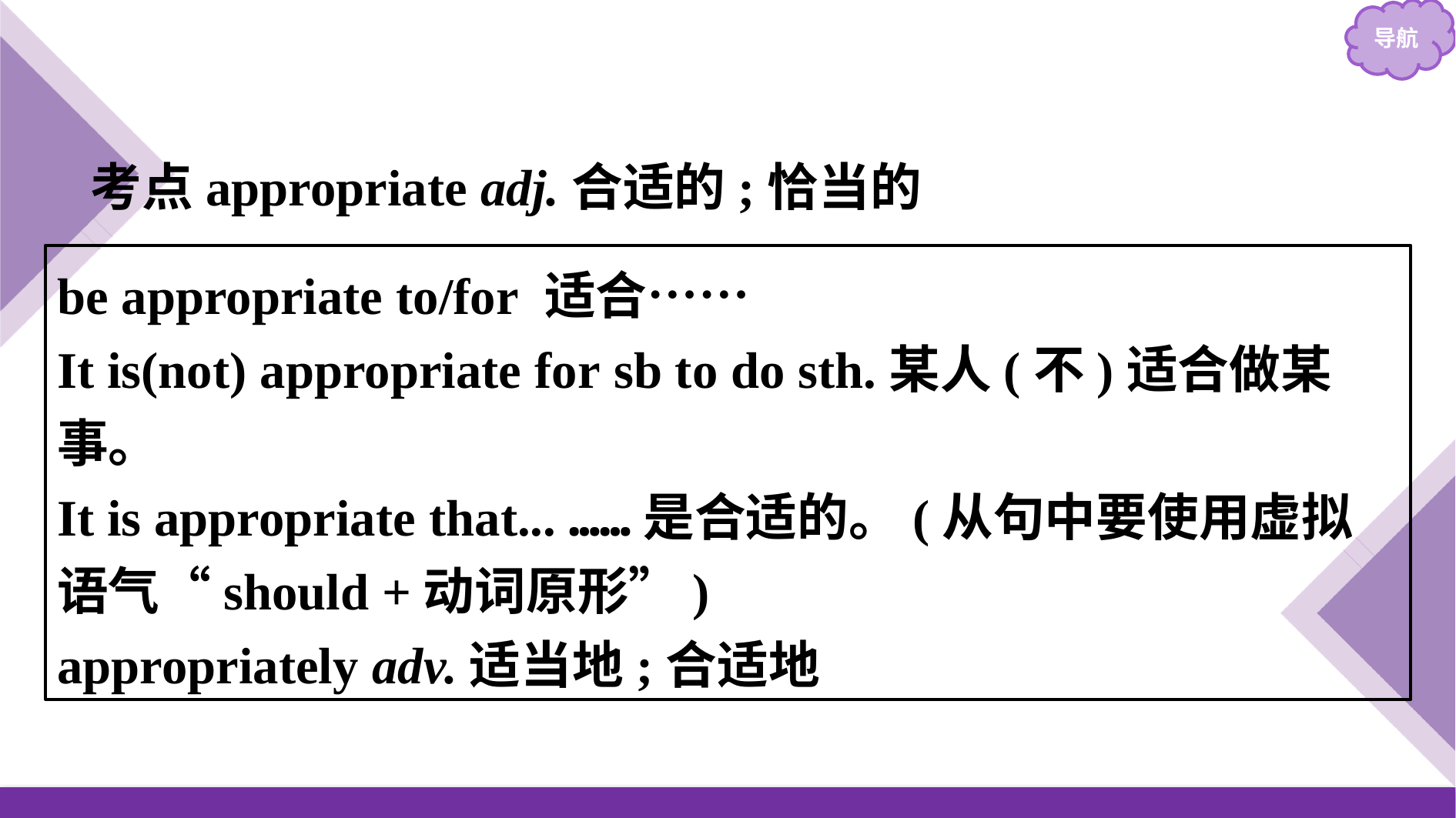

考点appropriate adj.合适的;恰当的
be appropriate to/for 适合……
It is(not) appropriate for sb to do sth.某人(不)适合做某事。
It is appropriate that... ……是合适的。(从句中要使用虚拟语气“should +动词原形”)
appropriately adv.适当地;合适地